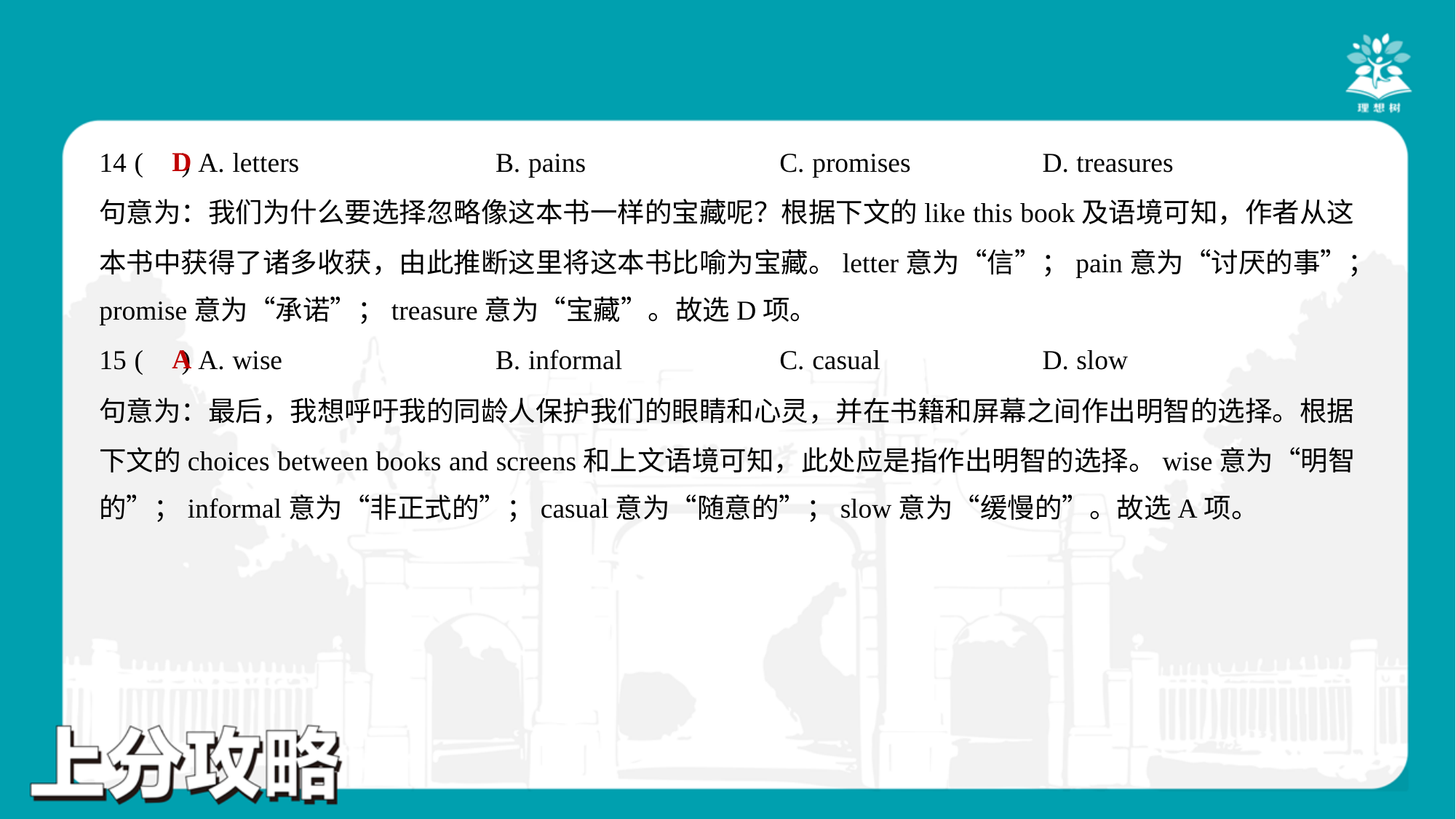

D
14 (     ) A. letters	B. pains	C. promises	D. treasures
句意为：我们为什么要选择忽略像这本书一样的宝藏呢？根据下文的like this book及语境可知，作者从这
本书中获得了诸多收获，由此推断这里将这本书比喻为宝藏。letter意为“信”；pain意为“讨厌的事”；
promise意为“承诺”；treasure意为“宝藏”。故选D项。
A
15 (     ) A. wise	B. informal	C. casual	D. slow
句意为：最后，我想呼吁我的同龄人保护我们的眼睛和心灵，并在书籍和屏幕之间作出明智的选择。根据
下文的choices between books and screens和上文语境可知，此处应是指作出明智的选择。wise意为“明智
的”；informal意为“非正式的”；casual意为“随意的”；slow意为“缓慢的”。故选A项。